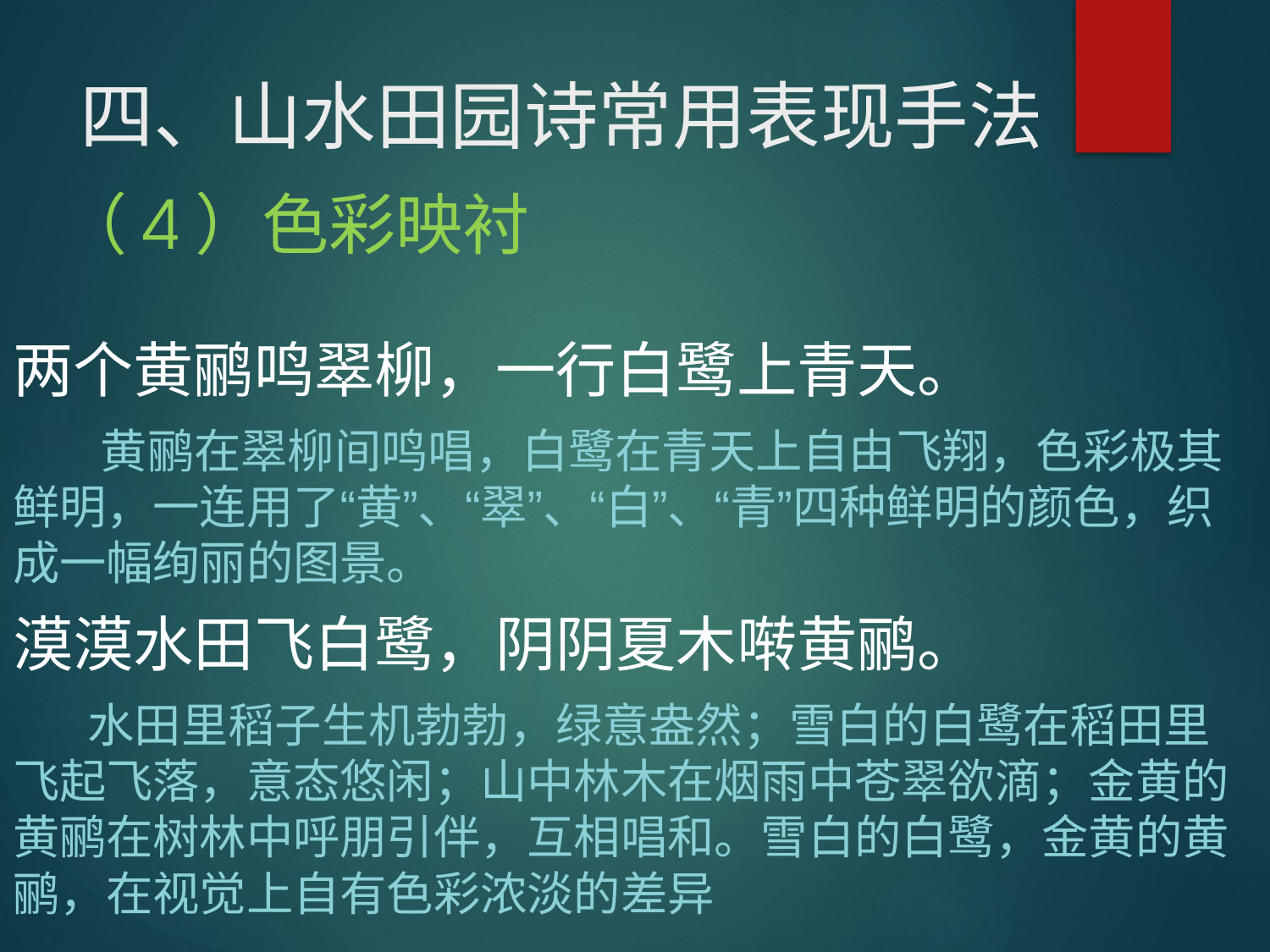

# 四、山水田园诗常用表现手法
     （4）色彩映衬

两个黄鹂鸣翠柳，一行白鹭上青天。
      黄鹂在翠柳间鸣唱，白鹭在青天上自由飞翔，色彩极其鲜明，一连用了“黄”、“翠”、“白”、“青”四种鲜明的颜色，织成一幅绚丽的图景。
漠漠水田飞白鹭，阴阴夏木啭黄鹂。
     水田里稻子生机勃勃，绿意盎然；雪白的白鹭在稻田里飞起飞落，意态悠闲；山中林木在烟雨中苍翠欲滴；金黄的黄鹂在树林中呼朋引伴，互相唱和。雪白的白鹭，金黄的黄鹂，在视觉上自有色彩浓淡的差异